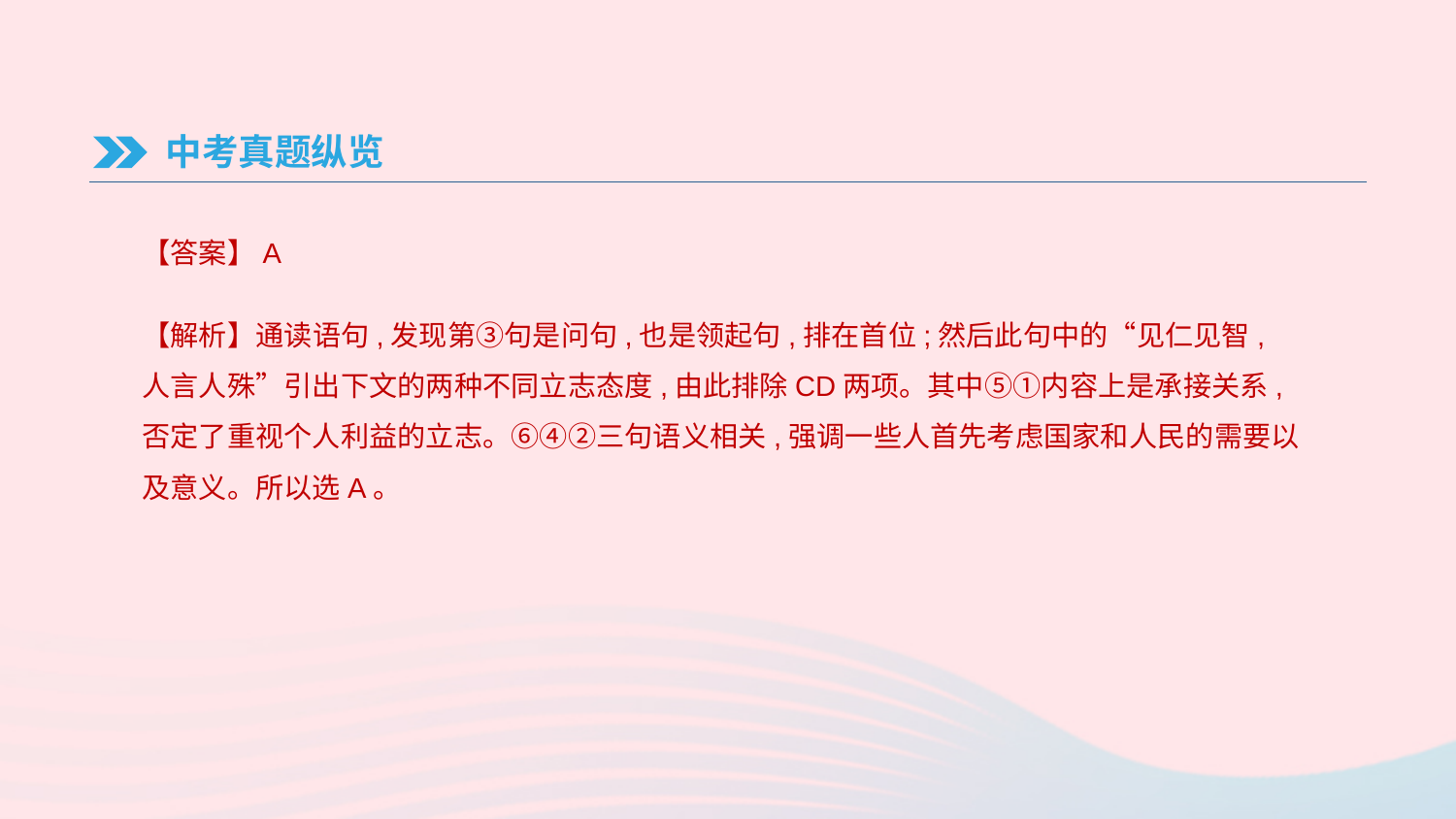

中考真题纵览

【答案】A
【解析】通读语句,发现第③句是问句,也是领起句,排在首位;然后此句中的“见仁见智,人言人殊”引出下文的两种不同立志态度,由此排除CD两项。其中⑤①内容上是承接关系,否定了重视个人利益的立志。⑥④②三句语义相关,强调一些人首先考虑国家和人民的需要以及意义。所以选A。